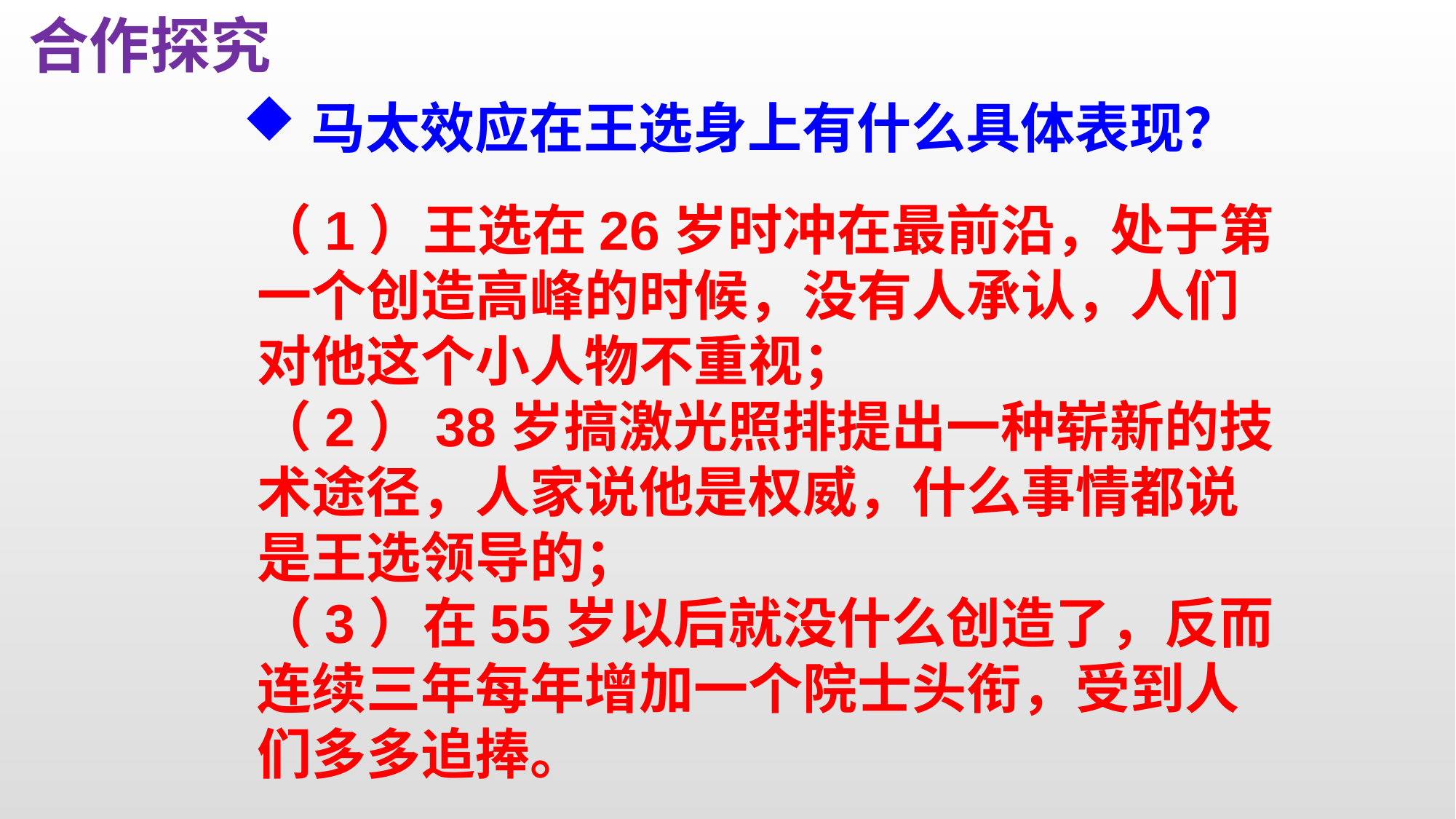

合作探究
马太效应在王选身上有什么具体表现？
（1）王选在26岁时冲在最前沿，处于第一个创造高峰的时候，没有人承认，人们对他这个小人物不重视；
（2）38岁搞激光照排提出一种崭新的技术途径，人家说他是权威，什么事情都说是王选领导的；
（3）在55岁以后就没什么创造了，反而连续三年每年增加一个院士头衔，受到人们多多追捧。